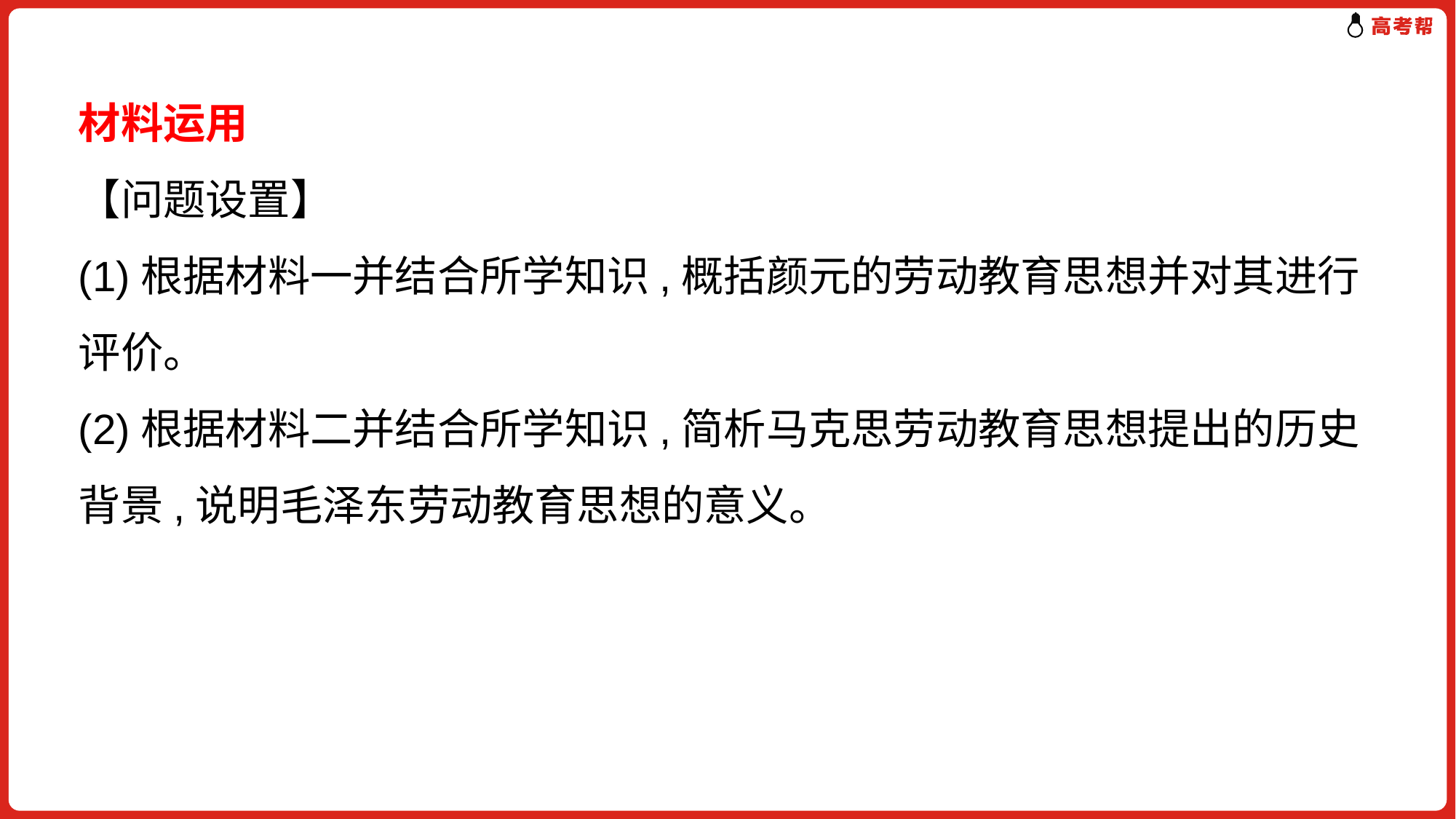

材料运用
【问题设置】
(1)根据材料一并结合所学知识,概括颜元的劳动教育思想并对其进行评价。
(2)根据材料二并结合所学知识,简析马克思劳动教育思想提出的历史背景,说明毛泽东劳动教育思想的意义。